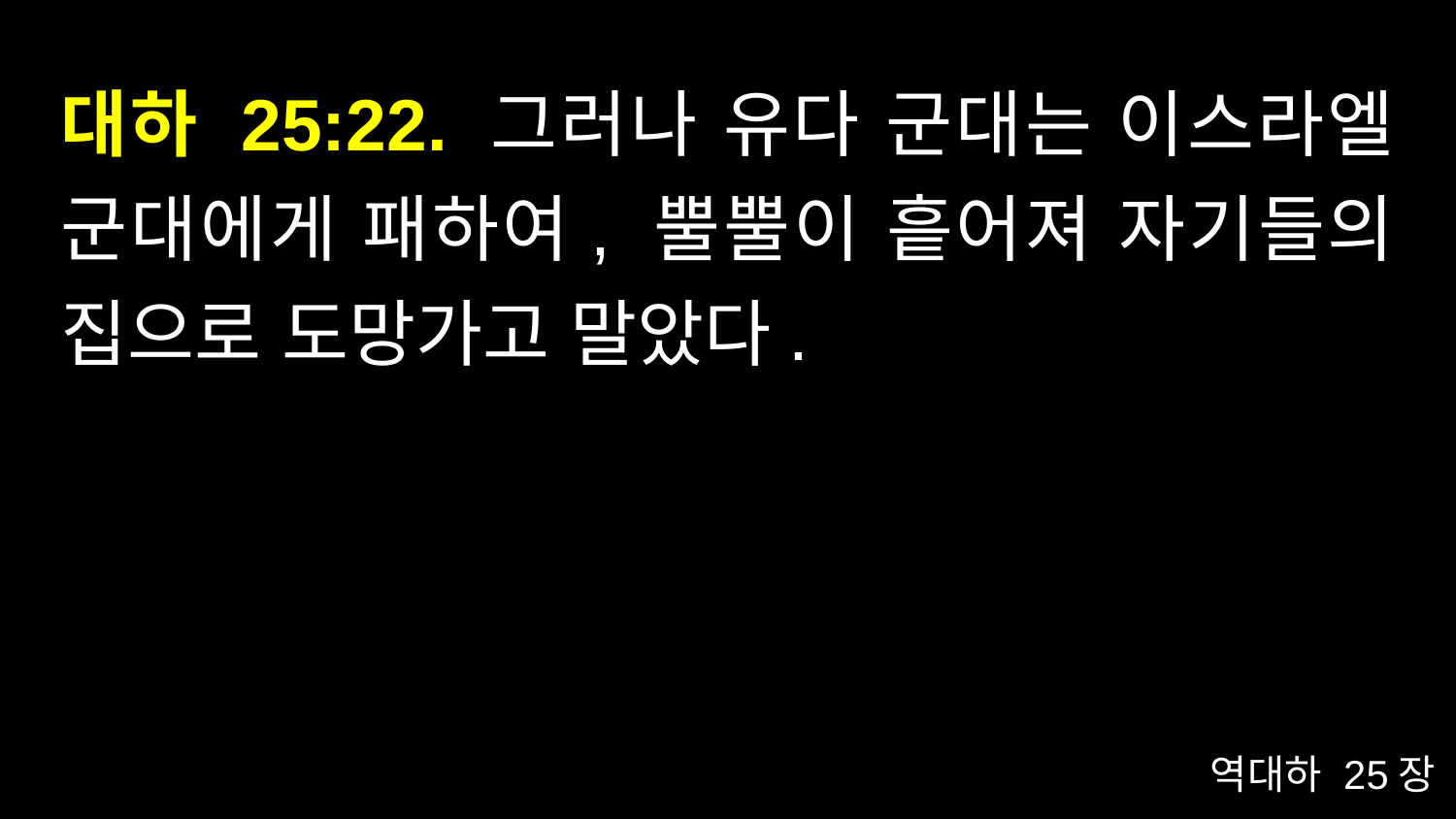

# 대하 25:22. 그러나 유다 군대는 이스라엘 군대에게 패하여, 뿔뿔이 흩어져 자기들의 집으로 도망가고 말았다.
역대하 25장